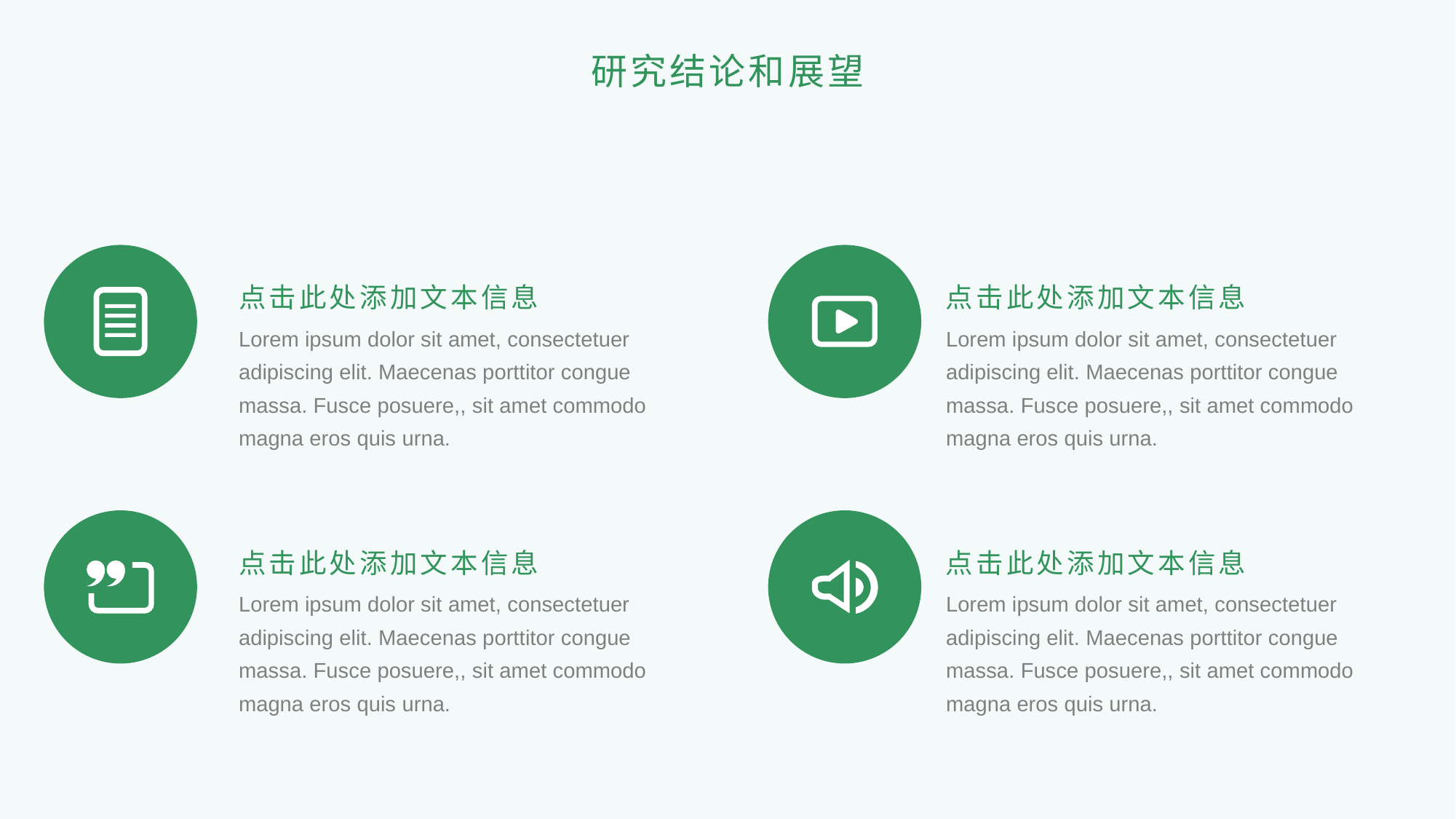

研究结论和展望

点击此处添加文本信息
点击此处添加文本信息

Lorem ipsum dolor sit amet, consectetuer adipiscing elit. Maecenas porttitor congue massa. Fusce posuere,, sit amet commodo magna eros quis urna.

Lorem ipsum dolor sit amet, consectetuer adipiscing elit. Maecenas porttitor congue massa. Fusce posuere,, sit amet commodo magna eros quis urna.

点击此处添加文本信息
点击此处添加文本信息

Lorem ipsum dolor sit amet, consectetuer adipiscing elit. Maecenas porttitor congue massa. Fusce posuere,, sit amet commodo magna eros quis urna.

Lorem ipsum dolor sit amet, consectetuer adipiscing elit. Maecenas porttitor congue massa. Fusce posuere,, sit amet commodo magna eros quis urna.